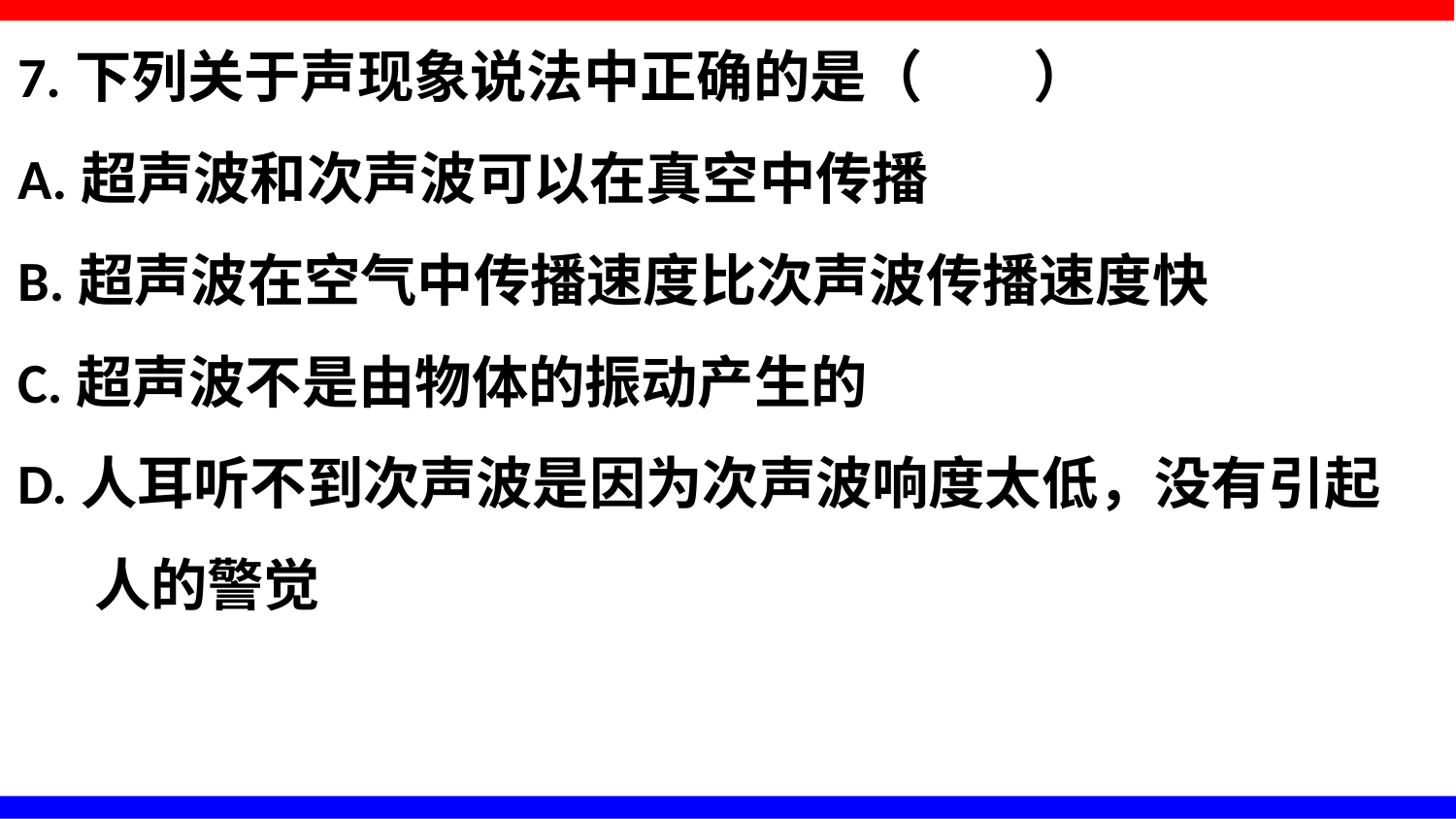

7.下列关于声现象说法中正确的是（       ）
A.超声波和次声波可以在真空中传播
B.超声波在空气中传播速度比次声波传播速度快
C.超声波不是由物体的振动产生的
D.人耳听不到次声波是因为次声波响度太低，没有引起
    人的警觉